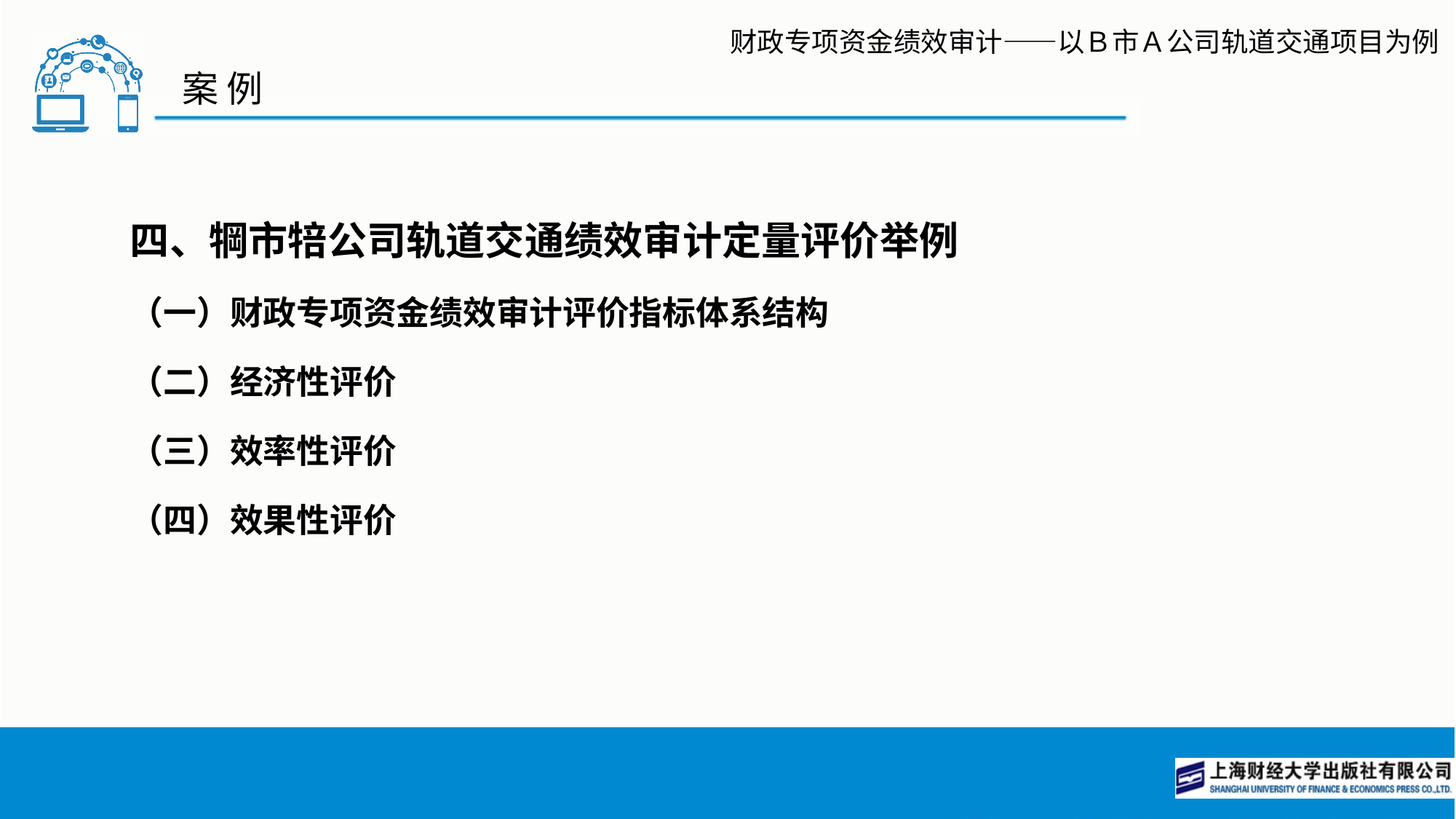

财政专项资金绩效审计——以Ｂ市Ａ公司轨道交通项目为例
# 案 例
四、犅市犃公司轨道交通绩效审计定量评价举例
（一）财政专项资金绩效审计评价指标体系结构
（二）经济性评价
（三）效率性评价
（四）效果性评价